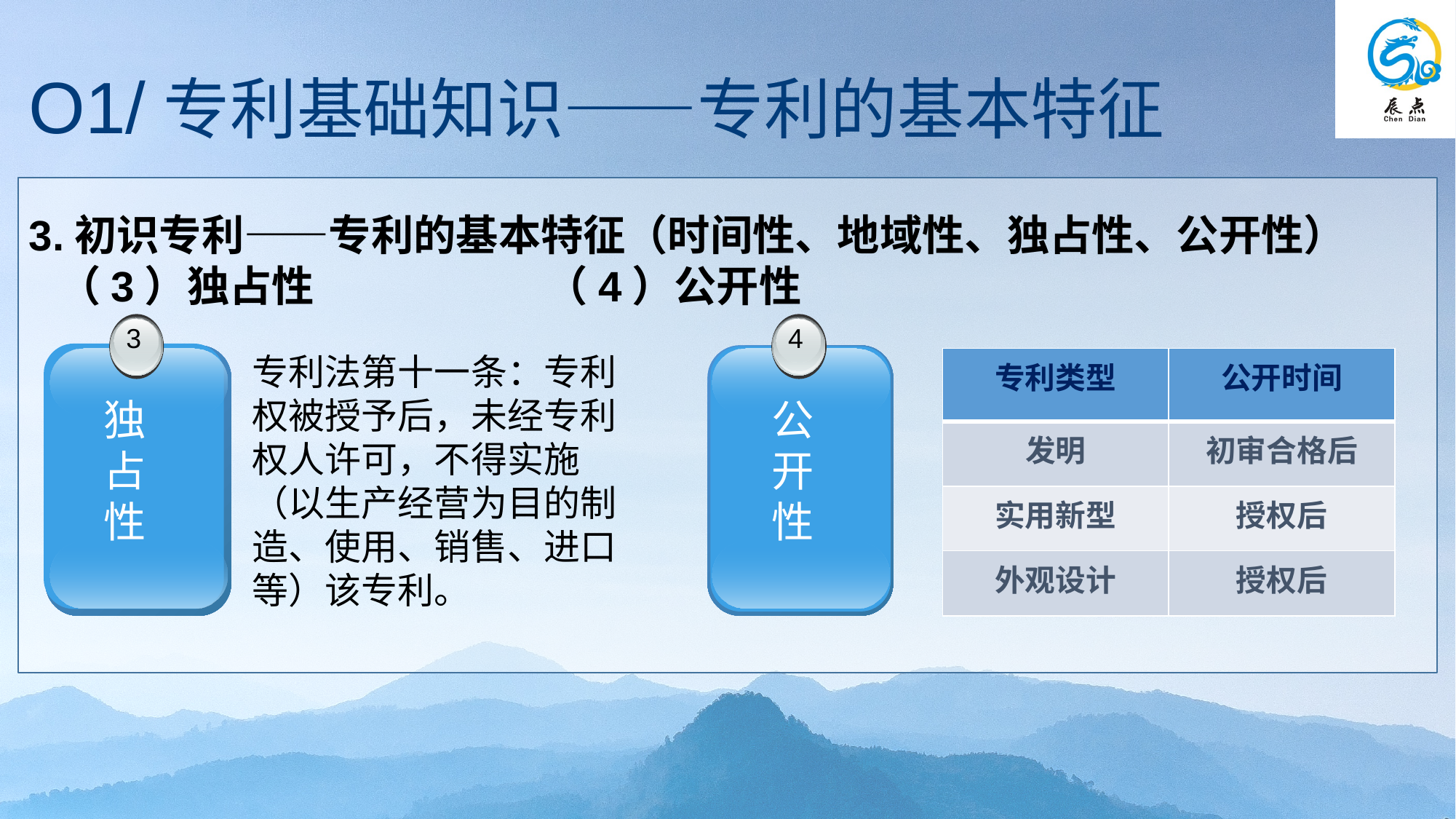

O1/专利基础知识——专利的基本特征
3.初识专利——专利的基本特征（时间性、地域性、独占性、公开性）
  （3）独占性                        （4）公开性

3

   独
   占
   性

4

   公
   开
   性

专利法第十一条：专利权被授予后，未经专利权人许可，不得实施（以生产经营为目的制造、使用、销售、进口等）该专利。
| 专利类型 | 公开时间 |
| --- | --- |
| 发明 | 初审合格后 |
| 实用新型 | 授权后 |
| 外观设计 | 授权后 |
9